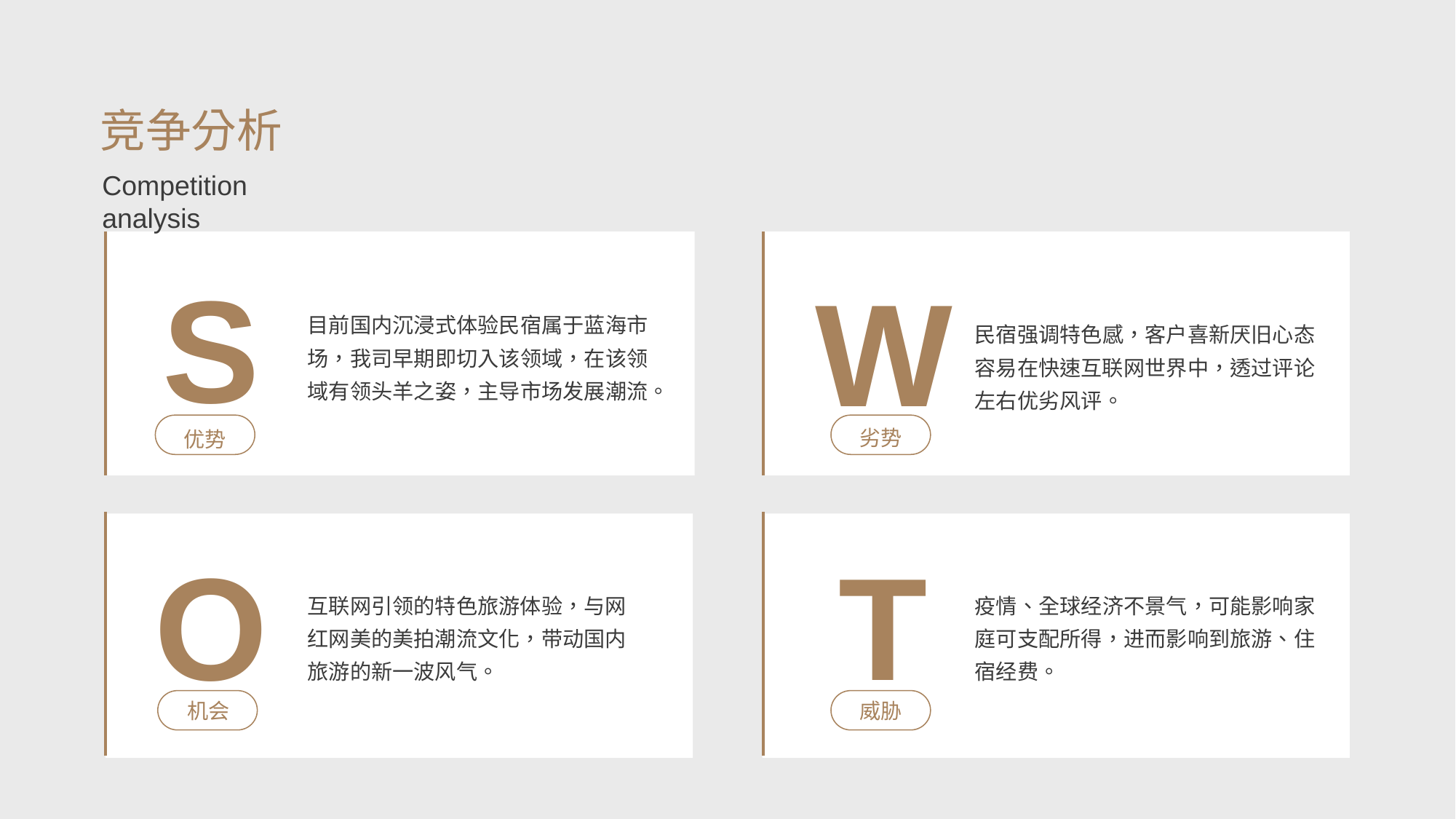

竞争分析
Competition analysis
S

优势

W

劣势
目前国内沉浸式体验民宿属于蓝海市场，我司早期即切入该领域，在该领域有领头羊之姿，主导市场发展潮流。
民宿强调特色感，客户喜新厌旧心态容易在快速互联网世界中，透过评论左右优劣风评。
O

机会
T

威胁

疫情、全球经济不景气，可能影响家庭可支配所得，进而影响到旅游、住宿经费。
互联网引领的特色旅游体验，与网红网美的美拍潮流文化，带动国内旅游的新一波风气。